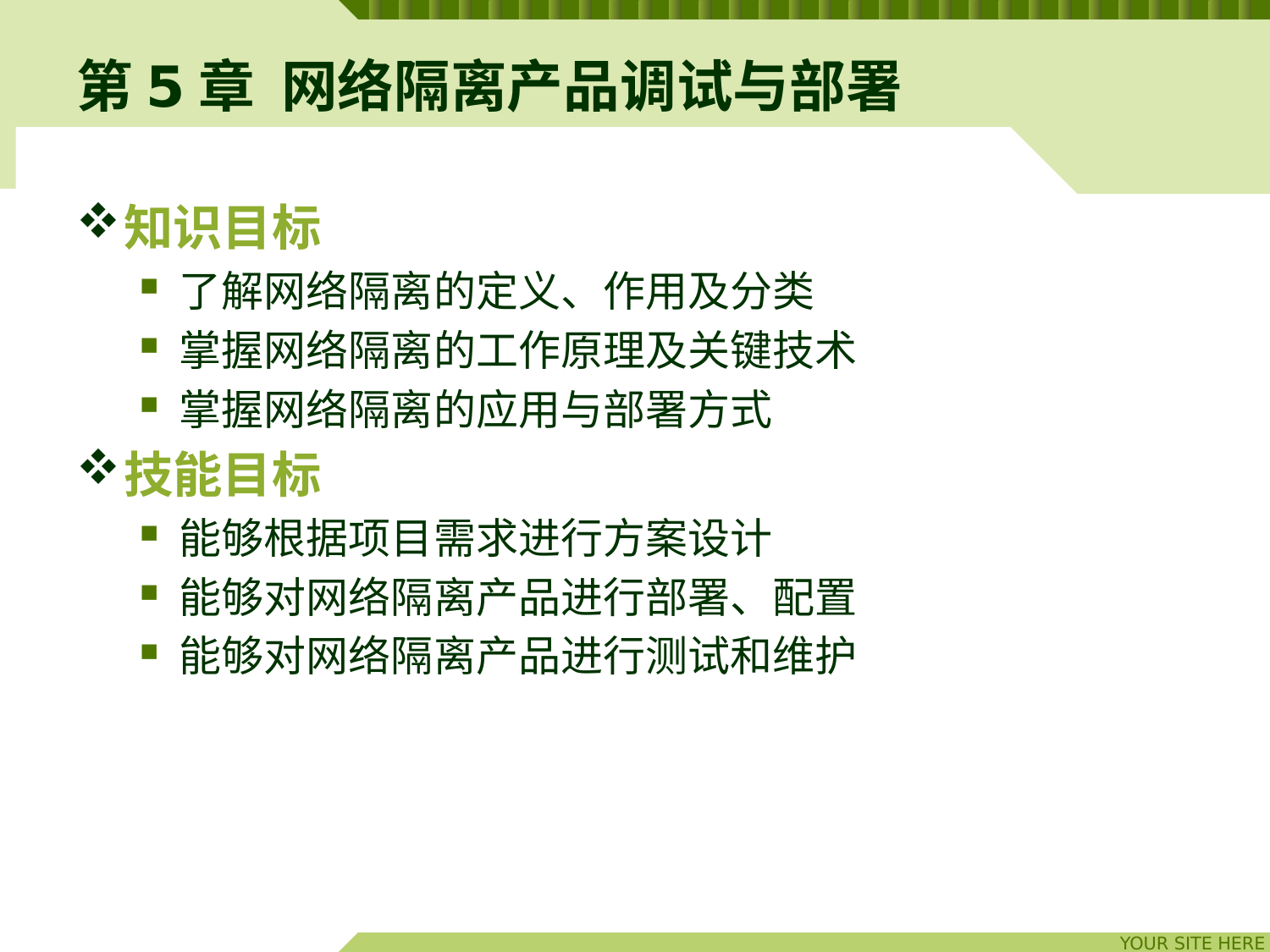

# 第5章  网络隔离产品调试与部署
知识目标
了解网络隔离的定义、作用及分类
掌握网络隔离的工作原理及关键技术
掌握网络隔离的应用与部署方式
技能目标
能够根据项目需求进行方案设计
能够对网络隔离产品进行部署、配置
能够对网络隔离产品进行测试和维护